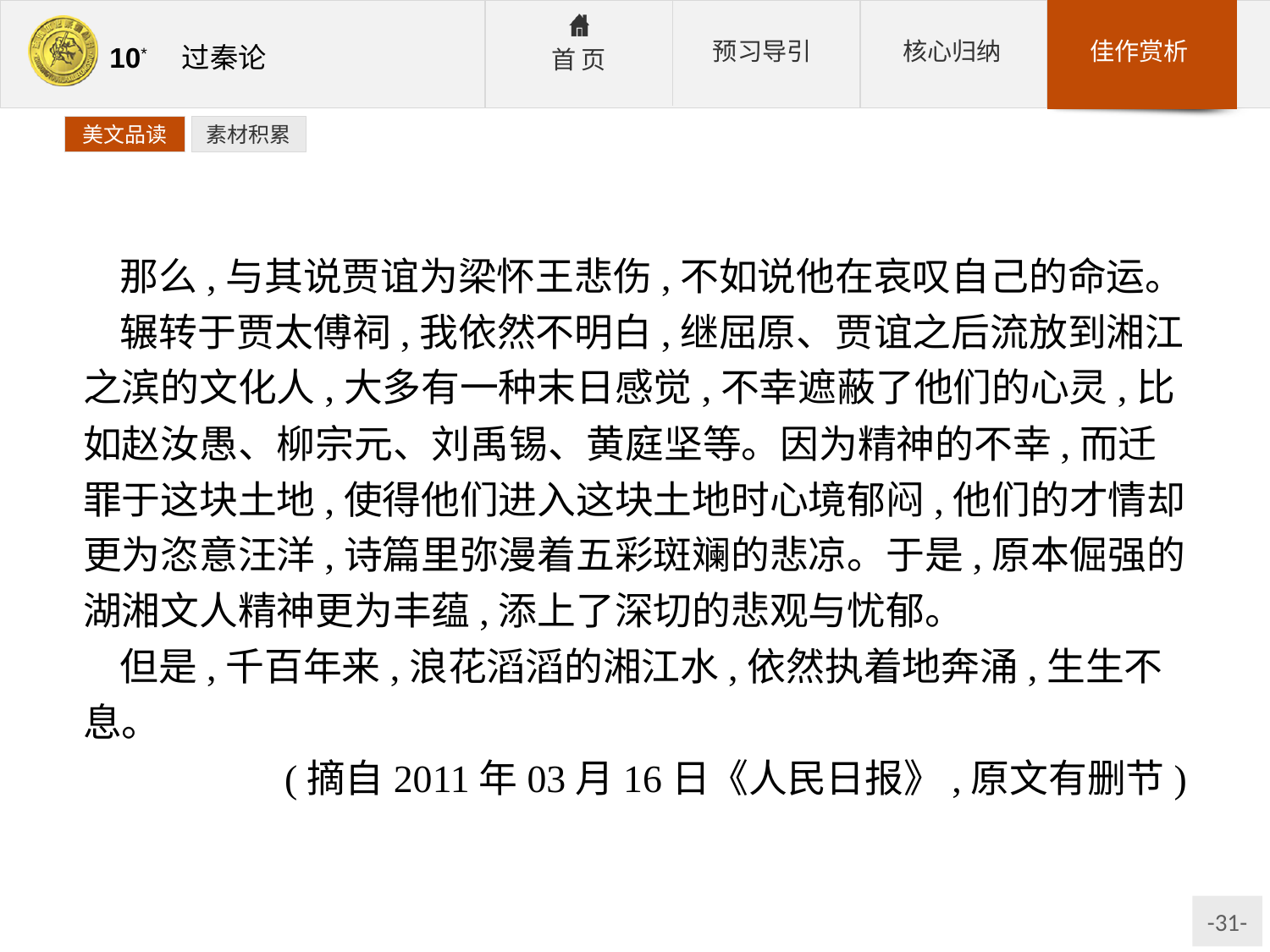

美文品读
素材积累
那么,与其说贾谊为梁怀王悲伤,不如说他在哀叹自己的命运。
辗转于贾太傅祠,我依然不明白,继屈原、贾谊之后流放到湘江之滨的文化人,大多有一种末日感觉,不幸遮蔽了他们的心灵,比如赵汝愚、柳宗元、刘禹锡、黄庭坚等。因为精神的不幸,而迁罪于这块土地,使得他们进入这块土地时心境郁闷,他们的才情却更为恣意汪洋,诗篇里弥漫着五彩斑斓的悲凉。于是,原本倔强的湖湘文人精神更为丰蕴,添上了深切的悲观与忧郁。
但是,千百年来,浪花滔滔的湘江水,依然执着地奔涌,生生不息。
(摘自2011年03月16日《人民日报》,原文有删节)